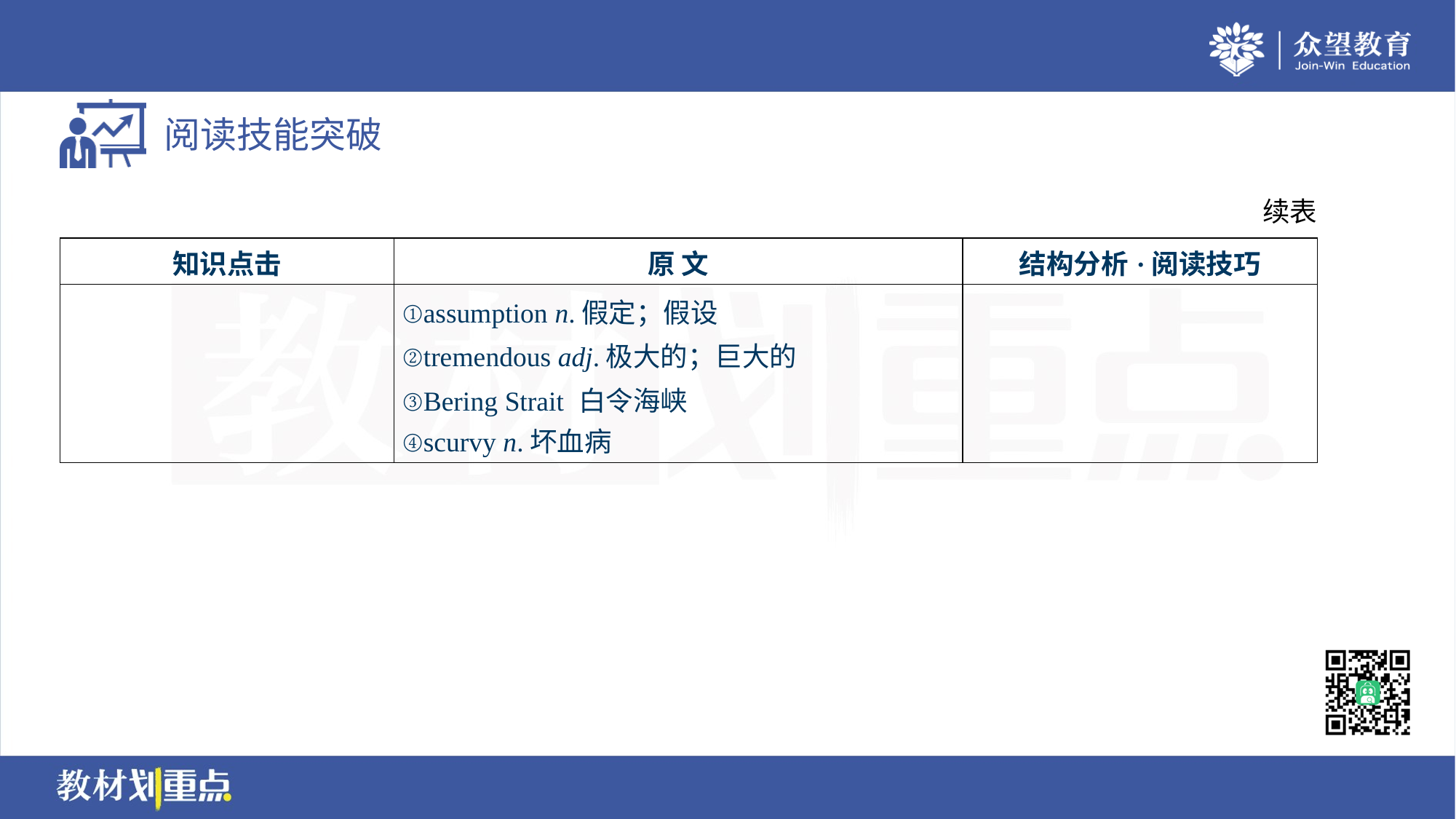

续表
| 知识点击 | 原 文 | 结构分析·阅读技巧 |
| --- | --- | --- |
|  | ①assumption n.假定；假设 ②tremendous adj.极大的；巨大的 ③Bering Strait 白令海峡 ④scurvy n.坏血病 |  |